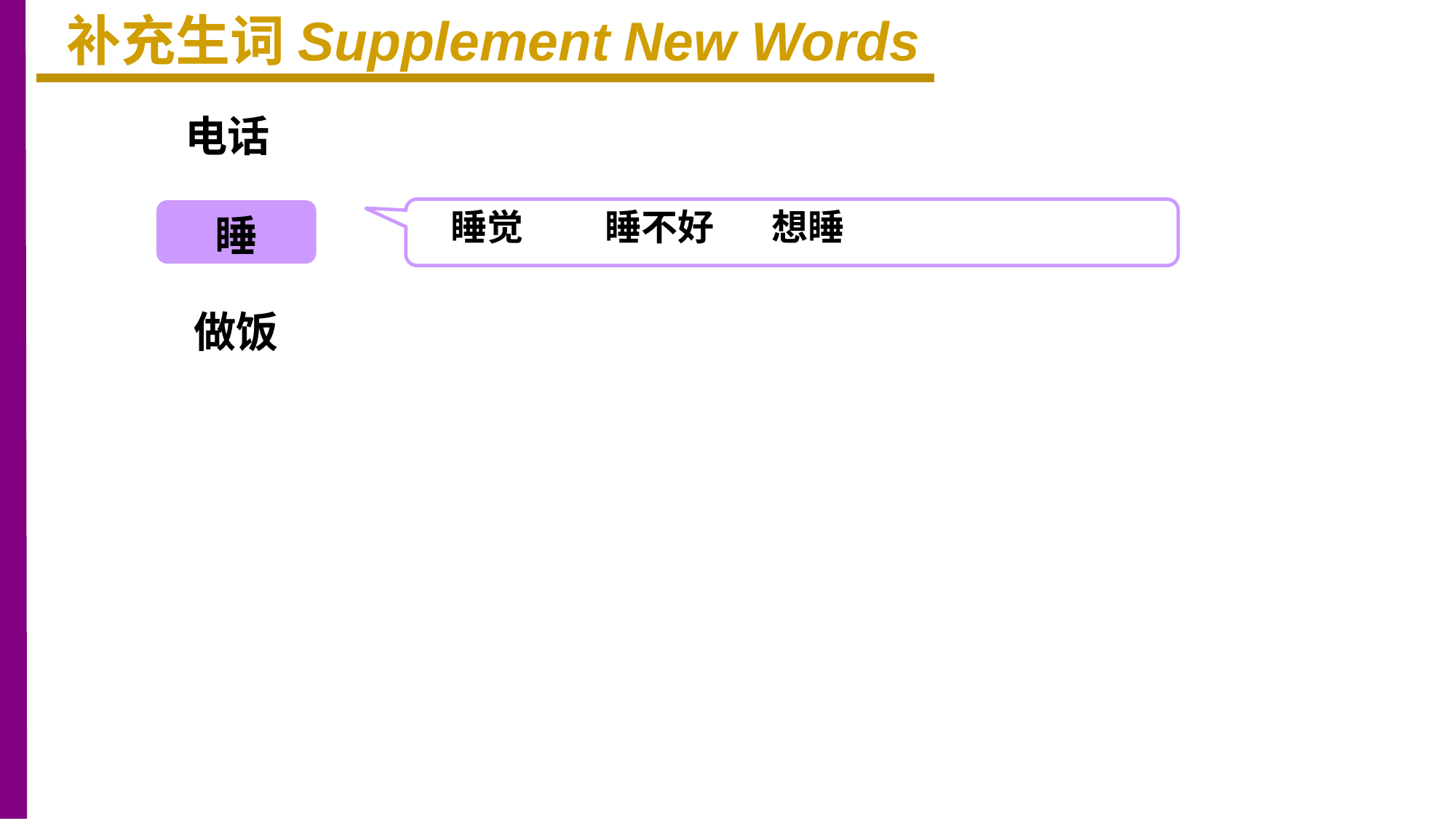

补充生词Supplement New Words
电话
睡觉          睡不好       想睡

睡
做饭